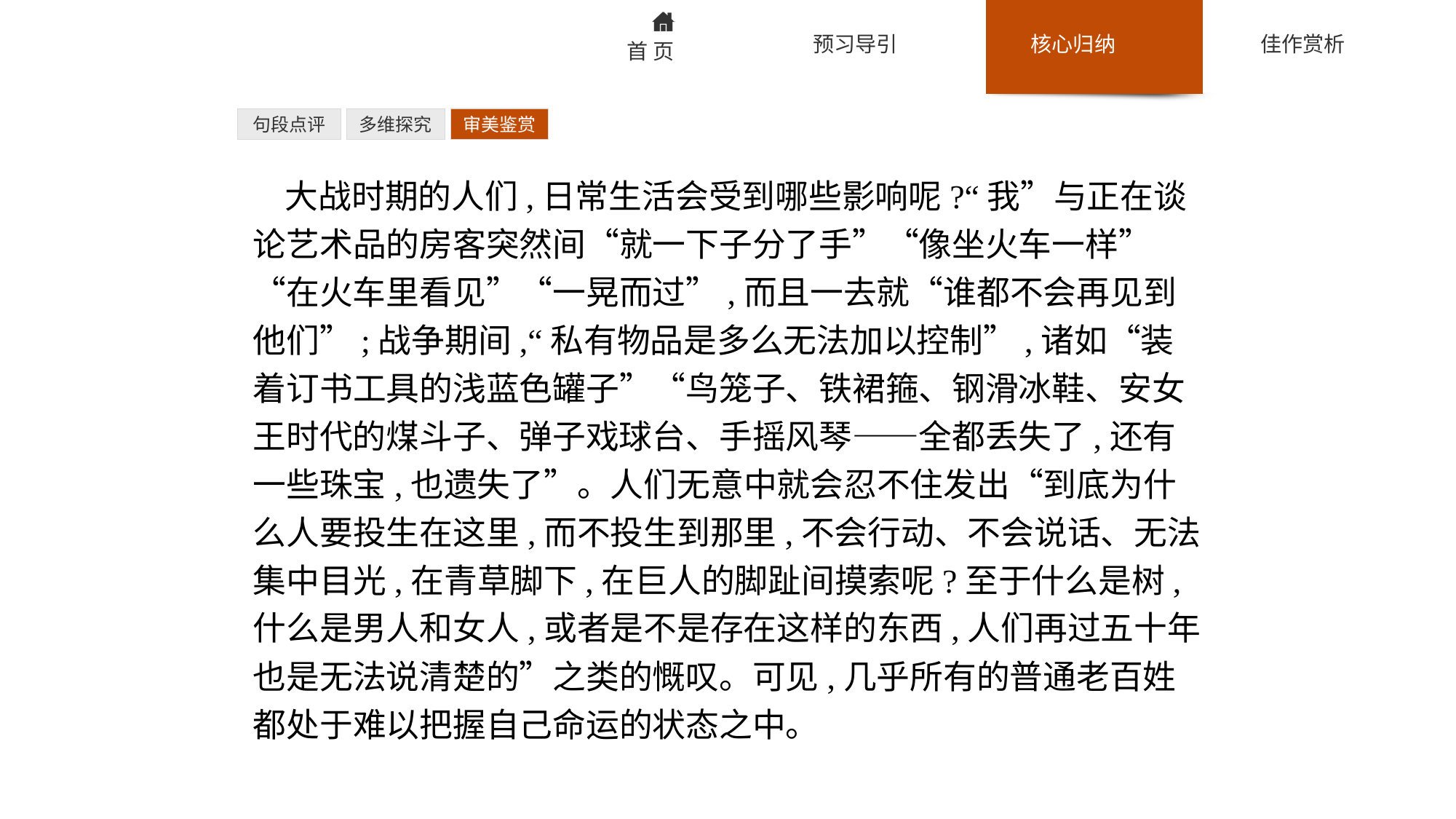

句段点评
多维探究
审美鉴赏
大战时期的人们,日常生活会受到哪些影响呢?“我”与正在谈论艺术品的房客突然间“就一下子分了手”“像坐火车一样”“在火车里看见”“一晃而过”,而且一去就“谁都不会再见到他们”;战争期间,“私有物品是多么无法加以控制”,诸如“装着订书工具的浅蓝色罐子”“鸟笼子、铁裙箍、钢滑冰鞋、安女王时代的煤斗子、弹子戏球台、手摇风琴——全都丢失了,还有一些珠宝,也遗失了”。人们无意中就会忍不住发出“到底为什么人要投生在这里,而不投生到那里,不会行动、不会说话、无法集中目光,在青草脚下,在巨人的脚趾间摸索呢?至于什么是树,什么是男人和女人,或者是不是存在这样的东西,人们再过五十年也是无法说清楚的”之类的慨叹。可见,几乎所有的普通老百姓都处于难以把握自己命运的状态之中。